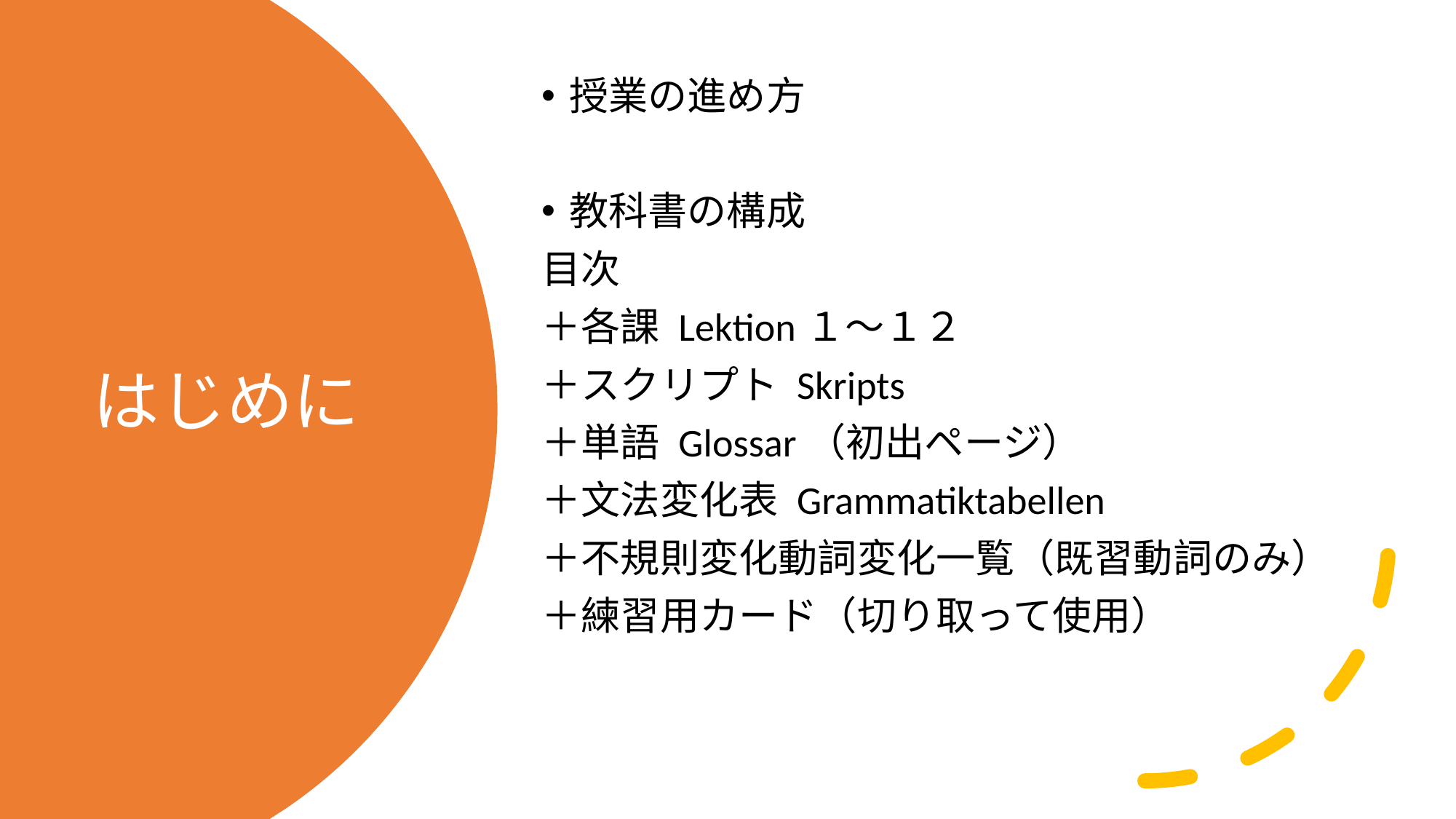

授業の進め方

教科書の構成
目次
＋各課 Lektion１〜１２
＋スクリプト Skripts
＋単語 Glossar（初出ページ）
＋文法変化表 Grammatiktabellen
＋不規則変化動詞変化一覧（既習動詞のみ）
＋練習用カード（切り取って使用）

# はじめに